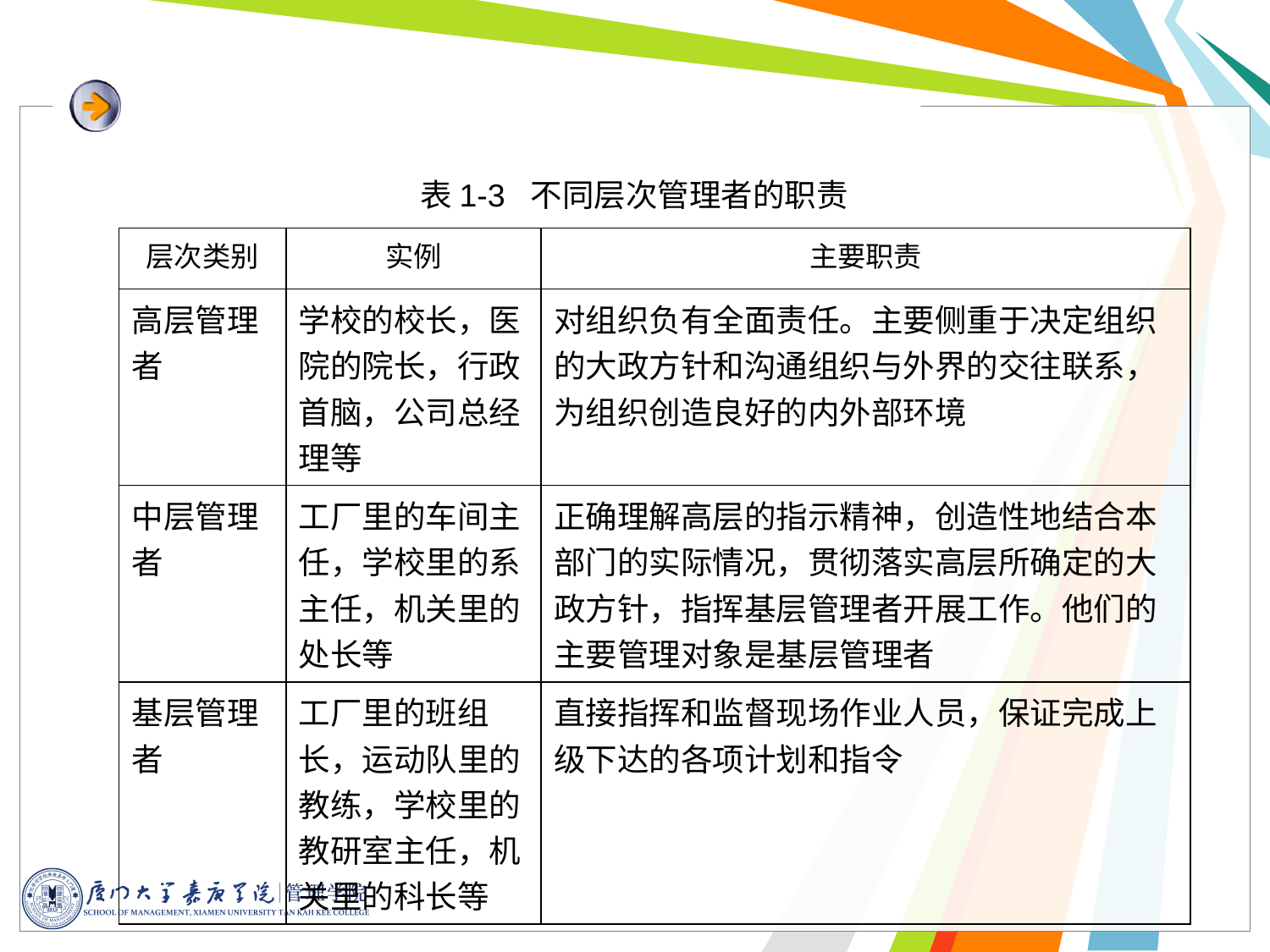

表1-3  不同层次管理者的职责
| 层次类别 | 实例 | 主要职责 |
| --- | --- | --- |
| 高层管理者 | 学校的校长，医院的院长，行政首脑，公司总经理等 | 对组织负有全面责任。主要侧重于决定组织的大政方针和沟通组织与外界的交往联系，为组织创造良好的内外部环境 |
| 中层管理者 | 工厂里的车间主任，学校里的系主任，机关里的处长等 | 正确理解高层的指示精神，创造性地结合本部门的实际情况，贯彻落实高层所确定的大政方针，指挥基层管理者开展工作。他们的主要管理对象是基层管理者 |
| 基层管理者 | 工厂里的班组长，运动队里的教练，学校里的教研室主任，机关里的科长等 | 直接指挥和监督现场作业人员，保证完成上级下达的各项计划和指令 |